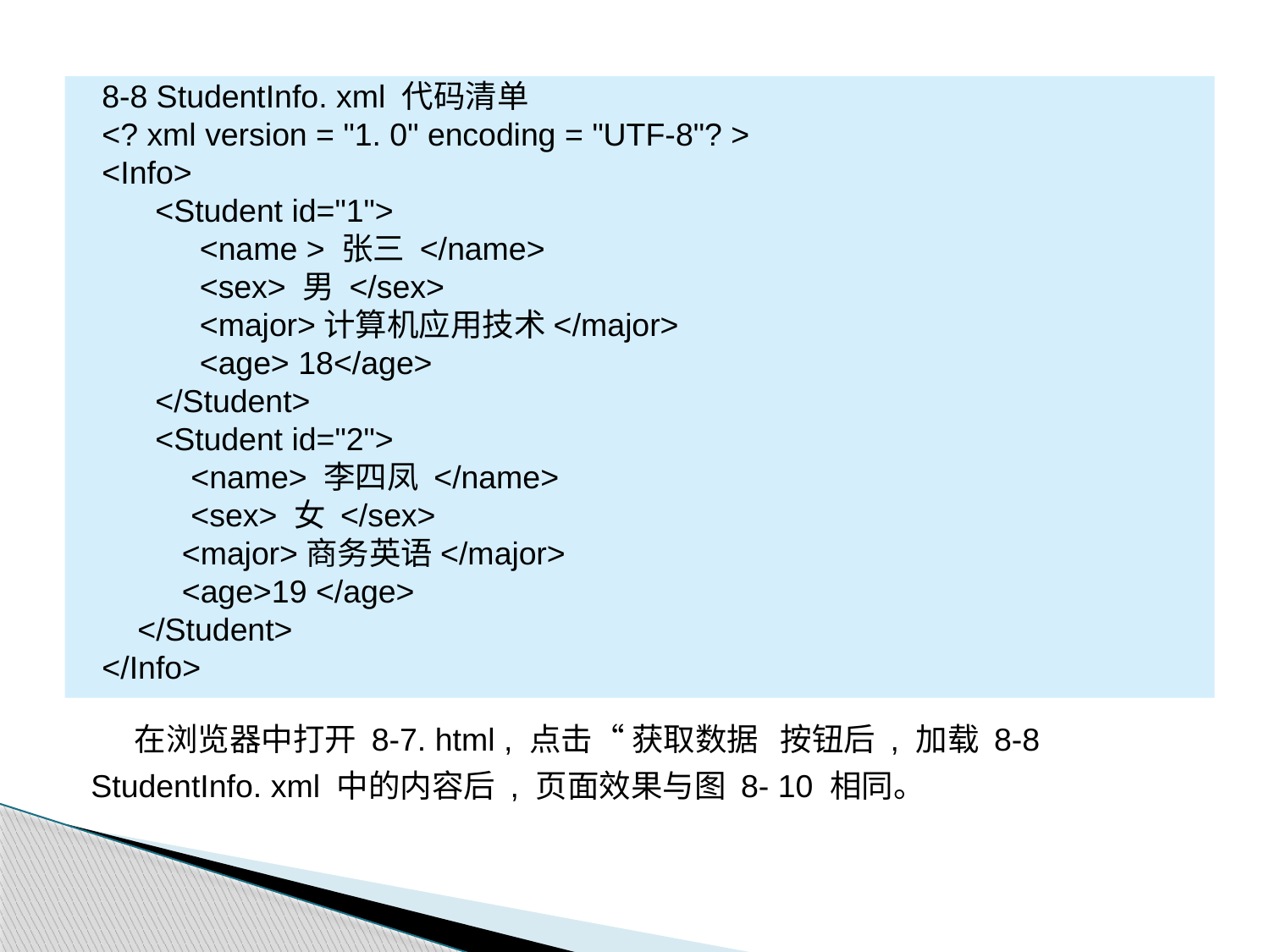

8-8 StudentInfo. xml 代码清单
<? xml version = "1. 0" encoding = "UTF-8"? >
<Info>
      <Student id="1">
           <name > 张三 </name>
           <sex> 男 </sex>
           <major>计算机应用技术</major>
           <age> 18</age>
      </Student>
      <Student id="2">
          <name> 李四凤 </name>
          <sex> 女 </sex>
         <major>商务英语</major>
         <age>19 </age>
    </Student>
</Info>

     在浏览器中打开 8-7. html , 点击“ 获取数据   按钮后 , 加载 8-8 StudentInfo. xml 中的内容后 , 页面效果与图 8- 10 相同。